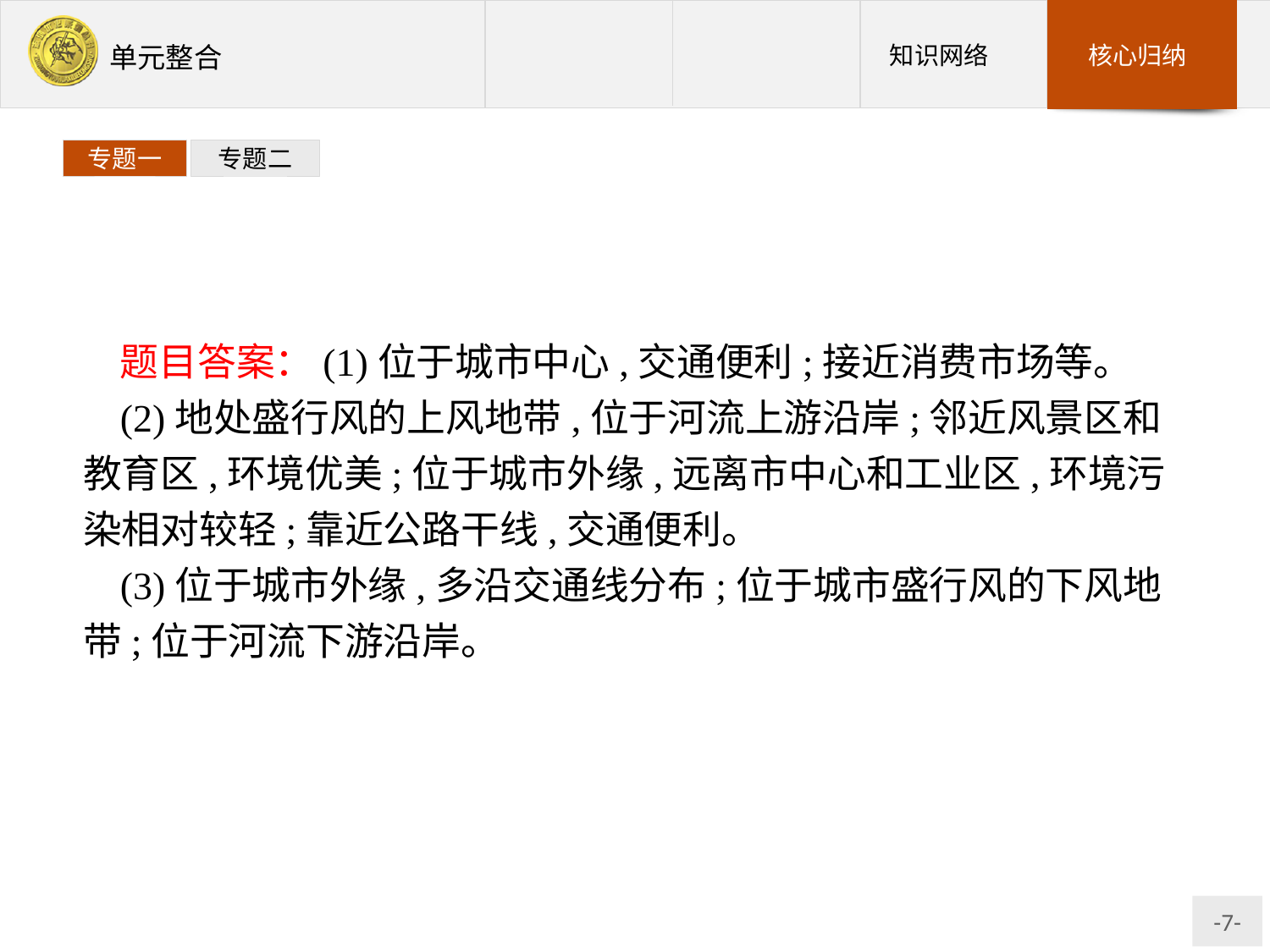

专题一
专题二
题目答案：(1)位于城市中心,交通便利;接近消费市场等。
(2)地处盛行风的上风地带,位于河流上游沿岸;邻近风景区和教育区,环境优美;位于城市外缘,远离市中心和工业区,环境污染相对较轻;靠近公路干线,交通便利。
(3)位于城市外缘,多沿交通线分布;位于城市盛行风的下风地带;位于河流下游沿岸。